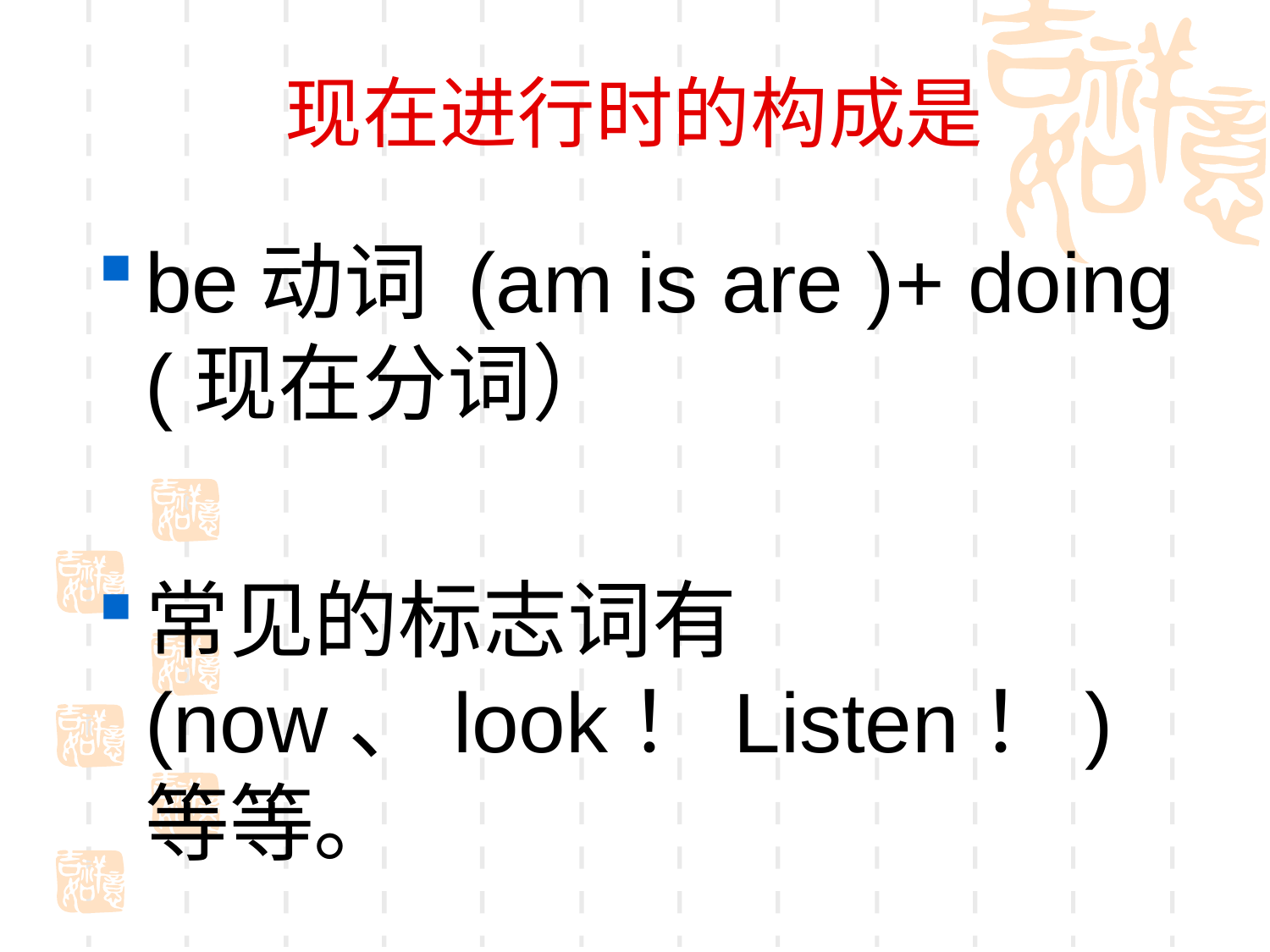

# 现在进行时的构成是
be动词 (am is are )+ doing (现在分词）

常见的标志词有(now、look！Listen！)等等。